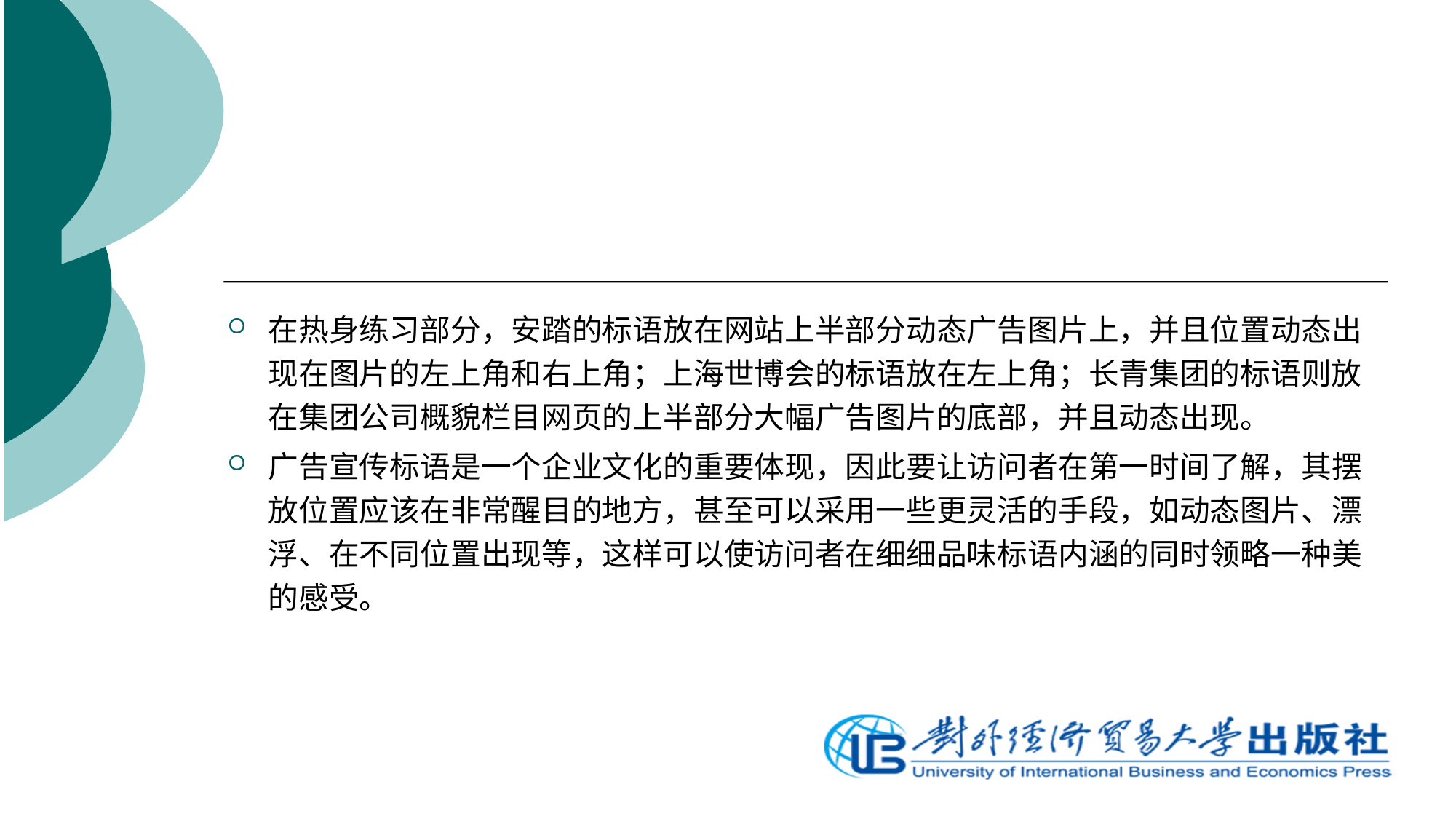

在热身练习部分，安踏的标语放在网站上半部分动态广告图片上，并且位置动态出现在图片的左上角和右上角；上海世博会的标语放在左上角；长青集团的标语则放在集团公司概貌栏目网页的上半部分大幅广告图片的底部，并且动态出现。
广告宣传标语是一个企业文化的重要体现，因此要让访问者在第一时间了解，其摆放位置应该在非常醒目的地方，甚至可以采用一些更灵活的手段，如动态图片、漂浮、在不同位置出现等，这样可以使访问者在细细品味标语内涵的同时领略一种美的感受。